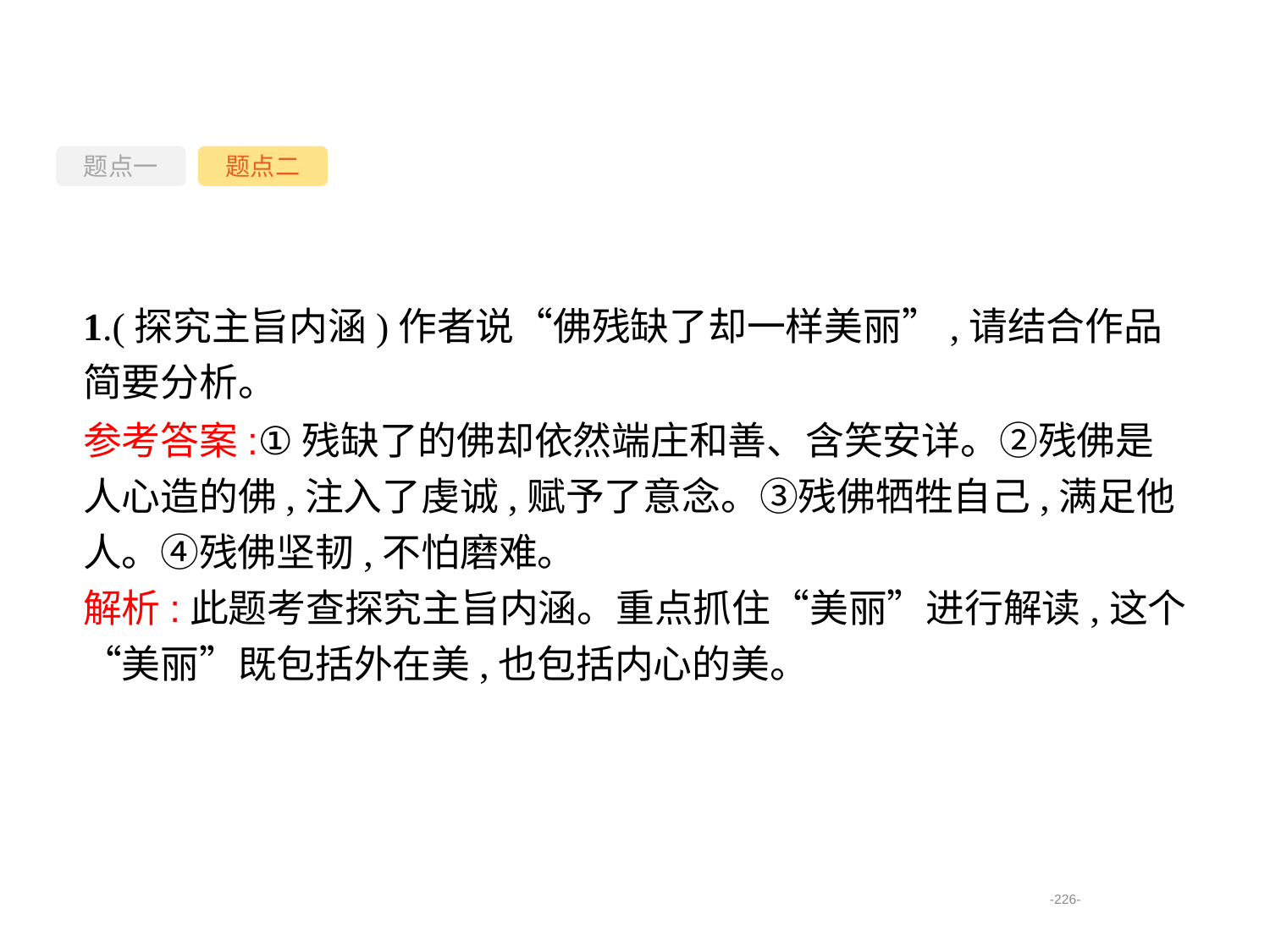

题点一
题点二
1.(探究主旨内涵)作者说“佛残缺了却一样美丽”,请结合作品简要分析。
参考答案:①残缺了的佛却依然端庄和善、含笑安详。②残佛是人心造的佛,注入了虔诚,赋予了意念。③残佛牺牲自己,满足他人。④残佛坚韧,不怕磨难。
解析:此题考查探究主旨内涵。重点抓住“美丽”进行解读,这个“美丽”既包括外在美,也包括内心的美。
-226-